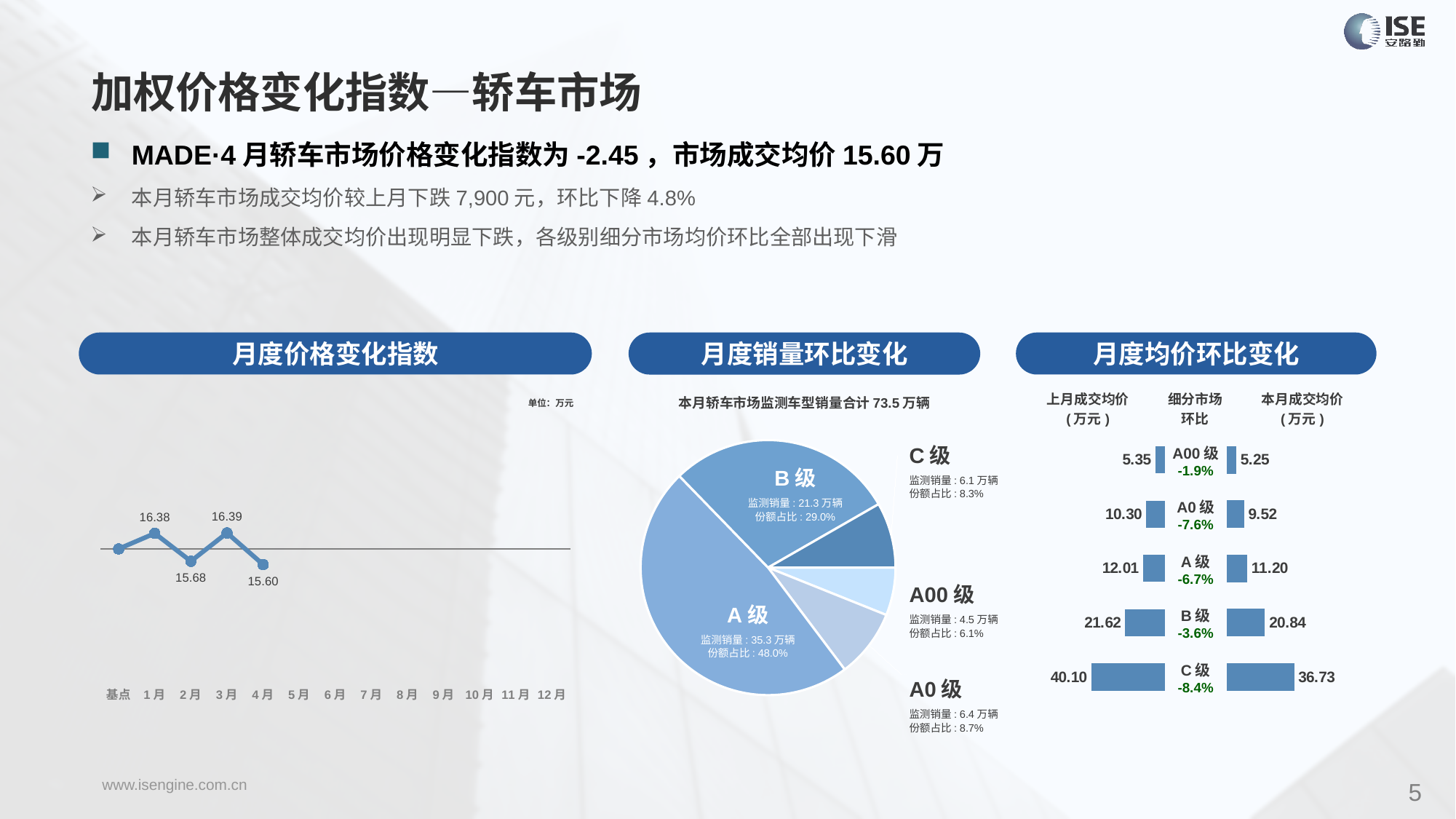

加权价格变化指数—轿车市场
MADE·4月轿车市场价格变化指数为-2.45，市场成交均价15.60万
本月轿车市场成交均价较上月下跌7,900元，环比下降4.8%
本月轿车市场整体成交均价出现明显下跌，各级别细分市场均价环比全部出现下滑
月度价格变化指数

月度均价环比变化

月度销量环比变化

### Chart

| Category | Y2023 |
|---|---|
| 基点 | 0.0 |
| 1月 | 2.43 |
| 2月 | -1.93 |
| 3月 | 2.5 |
| 4月 | -2.45 |
| 5月 | None |
| 6月 | None |
| 7月 | None |
| 8月 | None |
| 9月 | None |
| 10月 | None |
| 11月 | None |
| 12月 | None |
本月轿车市场监测车型销量合计73.5万辆
| 上月成交均价 (万元) | 细分市场 环比 | 本月成交均价 (万元) |
| --- | --- | --- |
单位：万元

### Chart

| Category | 细分市场 |
|---|---|
| A00级 | 44616.0 |
| A0级 | 63685.0 |
| A级 | 353099.0 |
| B级 | 212990.0 |
| C级 | 60952.0 |
C级
监测销量: 6.1万辆
份额占比: 8.3%
| A00级 -1.9% |
| --- |
| A0级 -7.6% |
| A级 -6.7% |
| B级 -3.6% |
| C级 -8.4% |

### Chart

| Category | 成交均价 |
|---|---|
| A00 | 5.35 |
| A0 | 10.3 |
| A | 12.01 |
| B | 21.62 |
| C | 40.1 |

### Chart

| Category | 金额 |
|---|---|
| A00 | 5.253691976514038 |
| A0 | 9.51901805491201 |
| A | 11.200922727350942 |
| B | 20.839234503073854 |
| C | 36.7279525735162 |
B级
监测销量: 21.3万辆
份额占比: 29.0%
A00级
监测销量: 4.5万辆
份额占比: 6.1%
A级
监测销量: 35.3万辆
份额占比: 48.0%
A0级
监测销量: 6.4万辆
份额占比: 8.7%
5